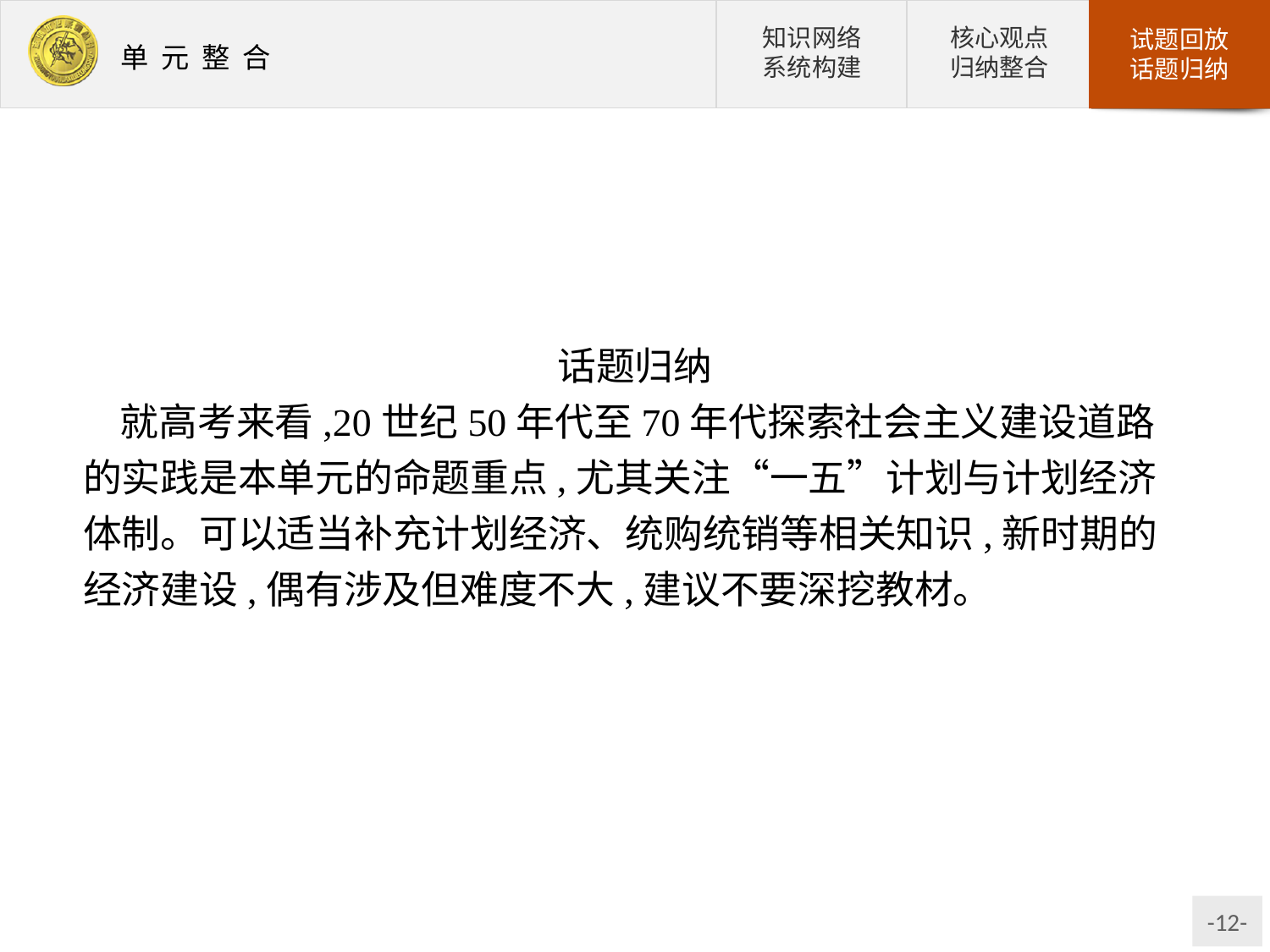

话题归纳
就高考来看,20世纪50年代至70年代探索社会主义建设道路的实践是本单元的命题重点,尤其关注“一五”计划与计划经济体制。可以适当补充计划经济、统购统销等相关知识,新时期的经济建设,偶有涉及但难度不大,建议不要深挖教材。